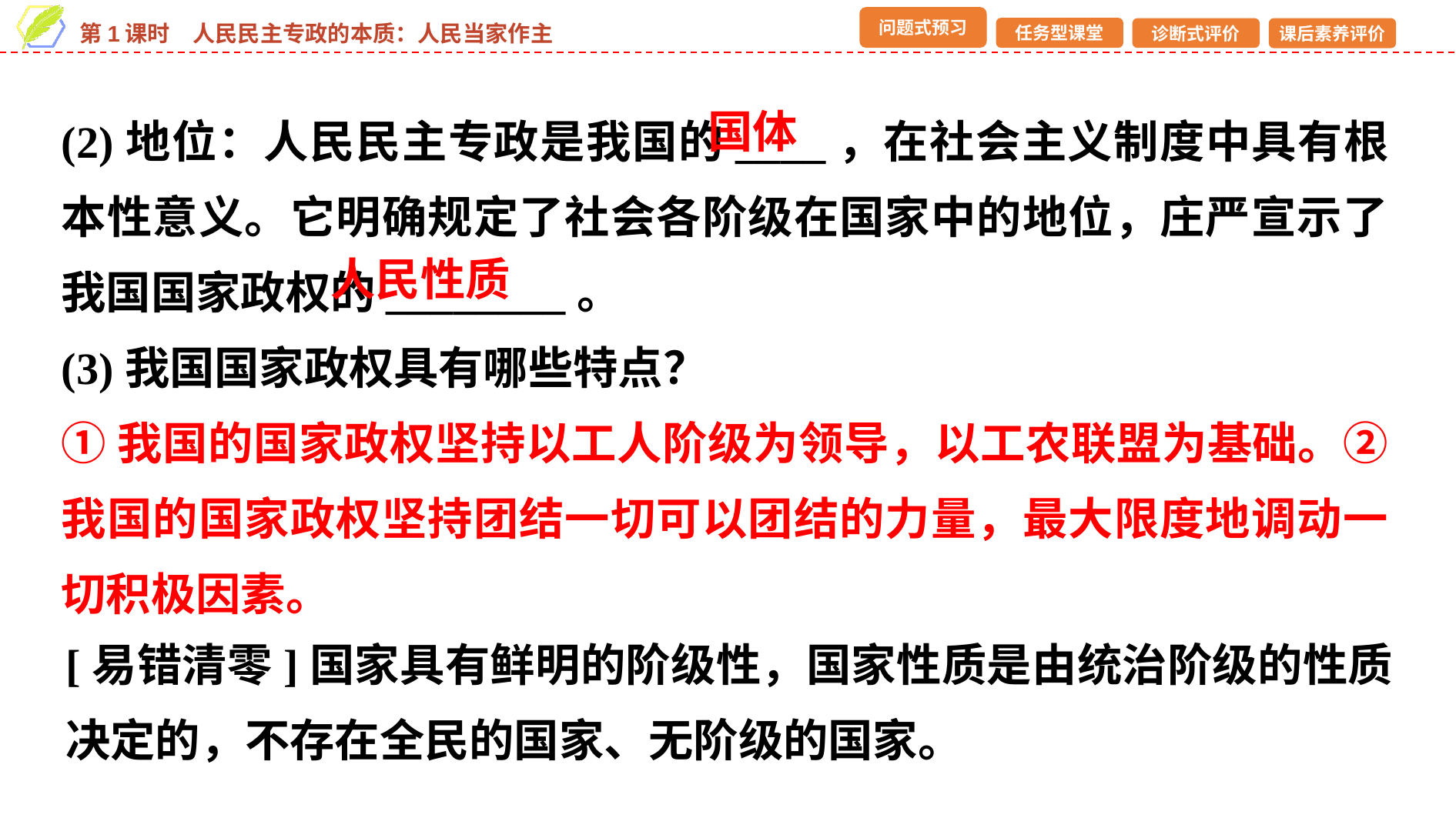

(2)地位：人民民主专政是我国的____，在社会主义制度中具有根本性意义。它明确规定了社会各阶级在国家中的地位，庄严宣示了我国国家政权的________。
(3)我国国家政权具有哪些特点？
①我国的国家政权坚持以工人阶级为领导，以工农联盟为基础。②我国的国家政权坚持团结一切可以团结的力量，最大限度地调动一切积极因素。
国体
人民性质
[易错清零]国家具有鲜明的阶级性，国家性质是由统治阶级的性质决定的，不存在全民的国家、无阶级的国家。